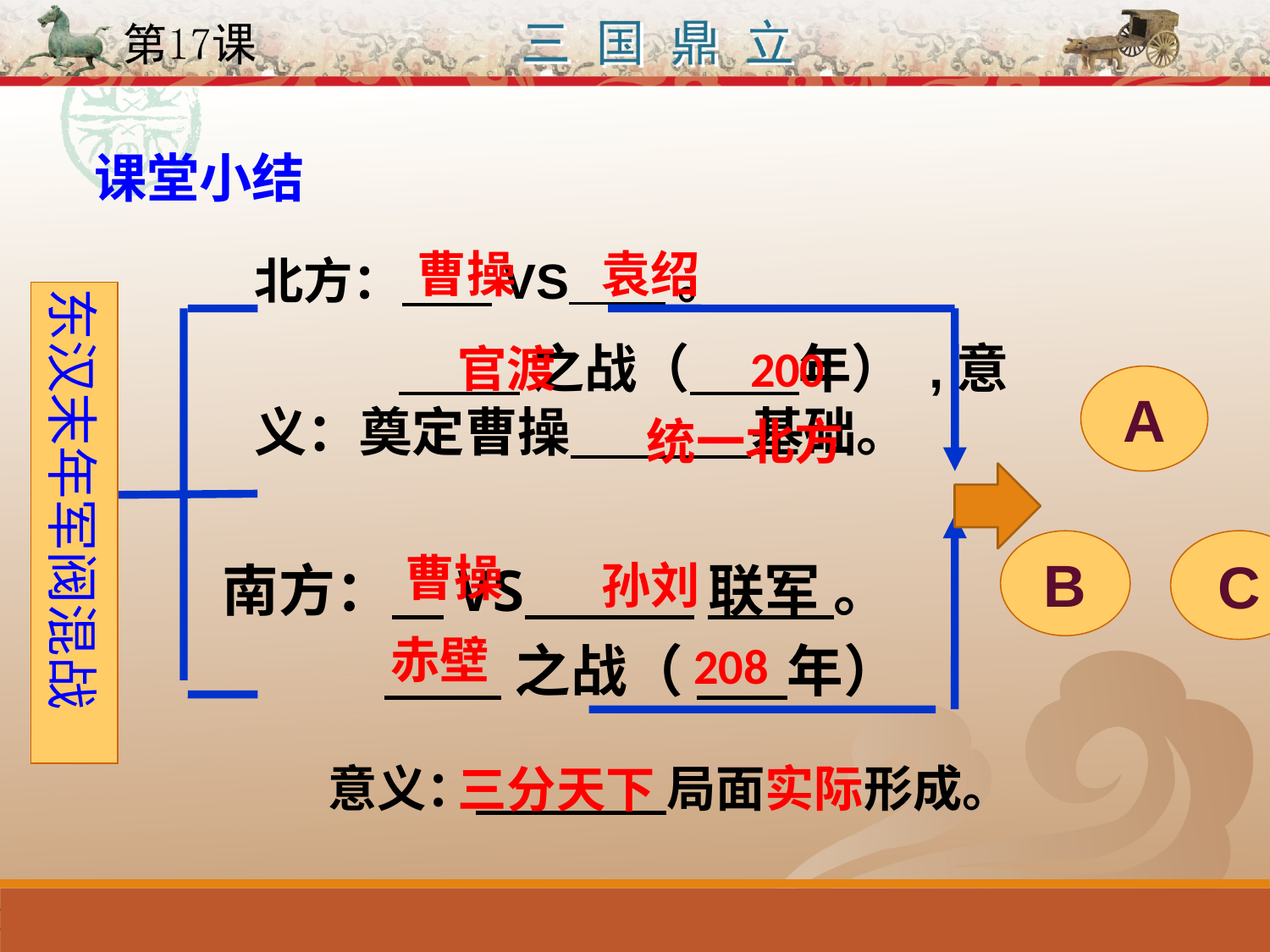

课堂小结
曹操
袁绍
北方：        VS       。
                      之战（         年） ,意义：奠定曹操               基础。
东汉末年军阀混战

官渡
200
A
统一北方

C
B
曹操
南方：    VS     联军 。
孙刘
赤壁
         之战（        年）
208

 意义：                 局面实际形成。
三分天下